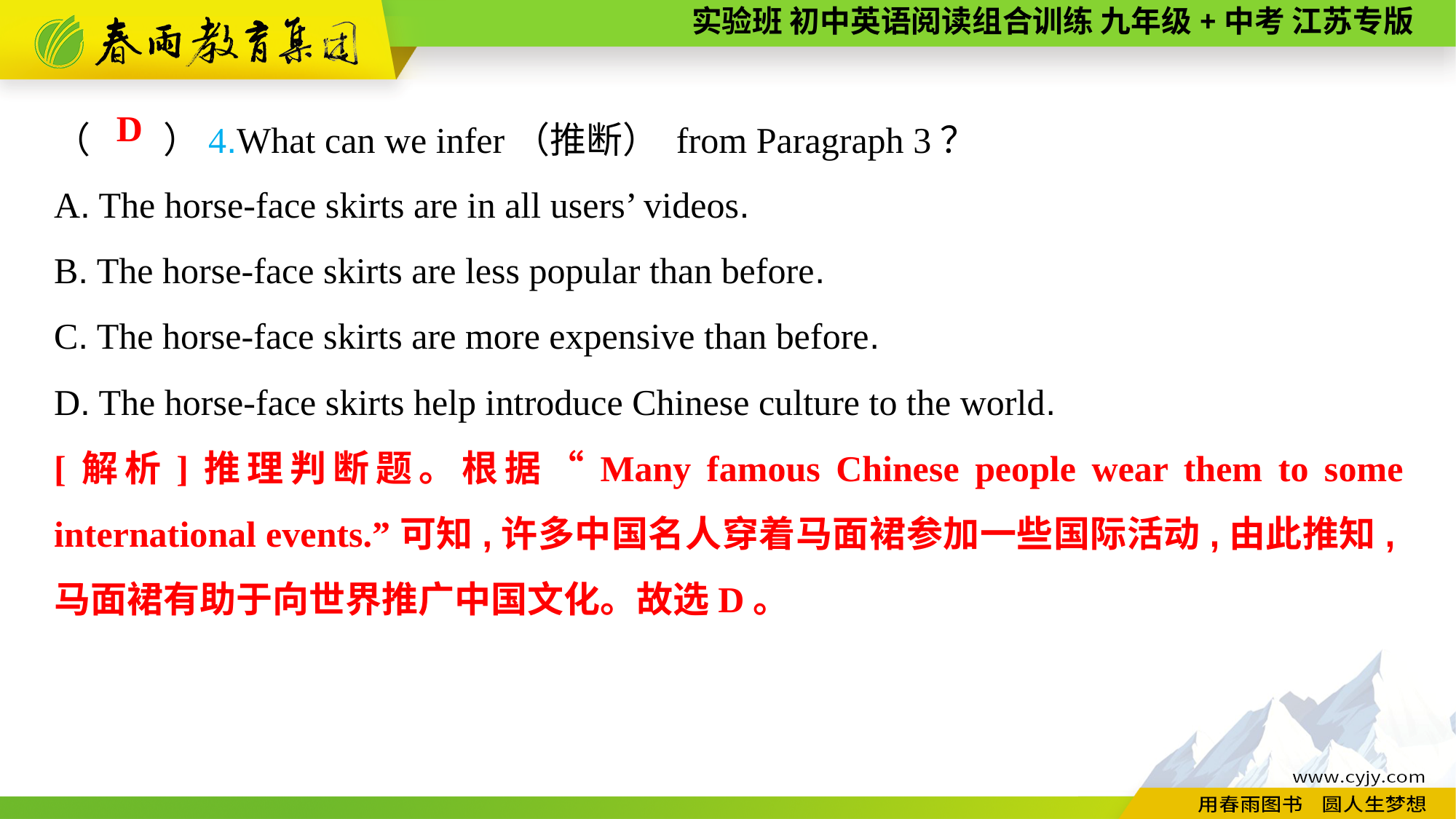

（　　）4.What can we infer（推断） from Paragraph 3？
A. The horse-face skirts are in all users’ videos.
B. The horse-face skirts are less popular than before.
C. The horse-face skirts are more expensive than before.
D. The horse-face skirts help introduce Chinese culture to the world.
D
[解析]推理判断题。根据“Many famous Chinese people wear them to some international events.”可知,许多中国名人穿着马面裙参加一些国际活动,由此推知,马面裙有助于向世界推广中国文化。故选D。